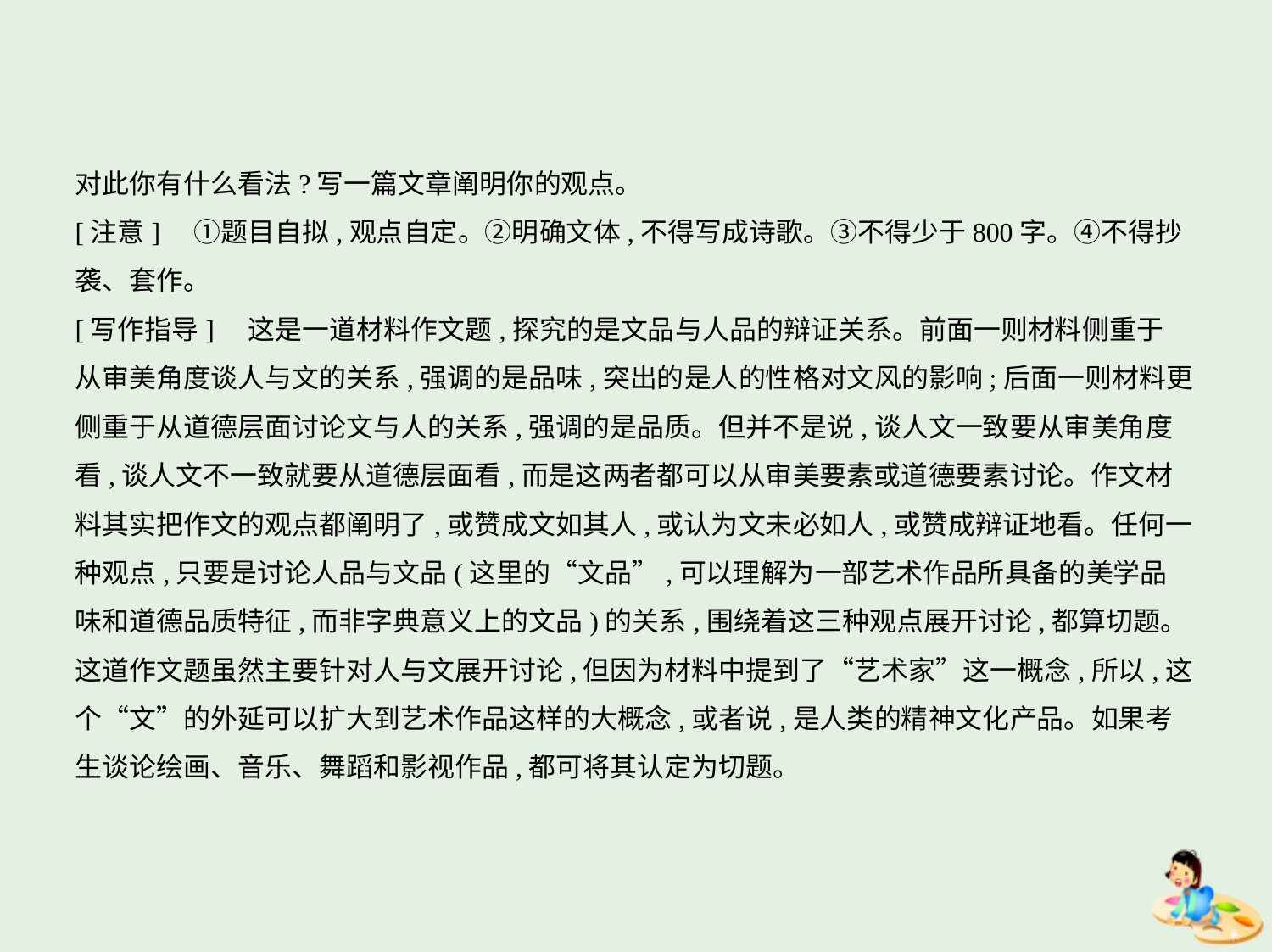

对此你有什么看法?写一篇文章阐明你的观点。
[注意]　①题目自拟,观点自定。②明确文体,不得写成诗歌。③不得少于800字。④不得抄
袭、套作。
[写作指导]　这是一道材料作文题,探究的是文品与人品的辩证关系。前面一则材料侧重于
从审美角度谈人与文的关系,强调的是品味,突出的是人的性格对文风的影响;后面一则材料更
侧重于从道德层面讨论文与人的关系,强调的是品质。但并不是说,谈人文一致要从审美角度
看,谈人文不一致就要从道德层面看,而是这两者都可以从审美要素或道德要素讨论。作文材
料其实把作文的观点都阐明了,或赞成文如其人,或认为文未必如人,或赞成辩证地看。任何一
种观点,只要是讨论人品与文品(这里的“文品”,可以理解为一部艺术作品所具备的美学品
味和道德品质特征,而非字典意义上的文品)的关系,围绕着这三种观点展开讨论,都算切题。
这道作文题虽然主要针对人与文展开讨论,但因为材料中提到了“艺术家”这一概念,所以,这
个“文”的外延可以扩大到艺术作品这样的大概念,或者说,是人类的精神文化产品。如果考
生谈论绘画、音乐、舞蹈和影视作品,都可将其认定为切题。